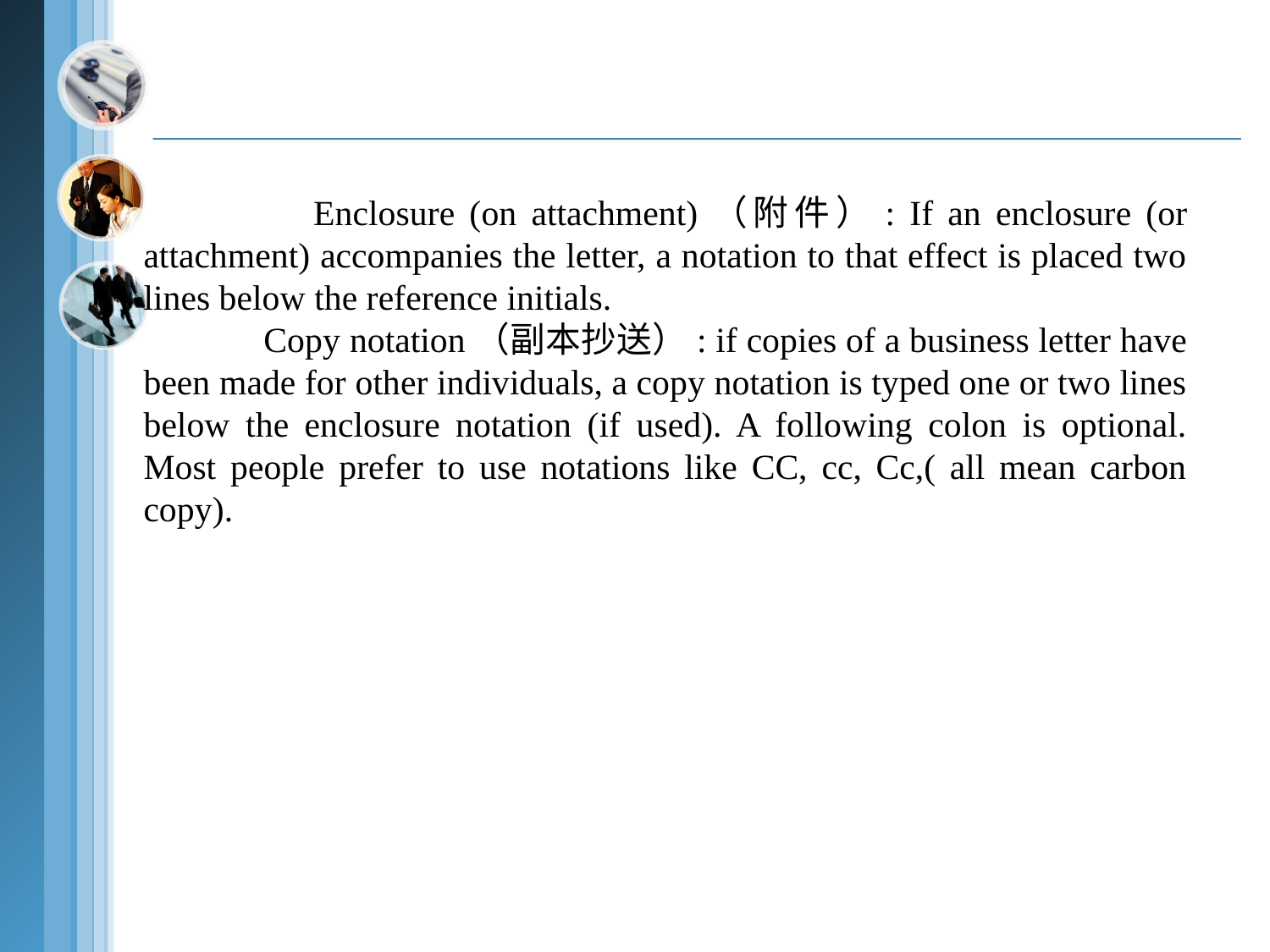

Enclosure (on attachment)（附件）: If an enclosure (or attachment) accompanies the letter, a notation to that effect is placed two lines below the reference initials.
             Copy notation（副本抄送）: if copies of a business letter have been made for other individuals, a copy notation is typed one or two lines below the enclosure notation (if used). A following colon is optional. Most people prefer to use notations like CC, cc, Cc,( all mean carbon copy).